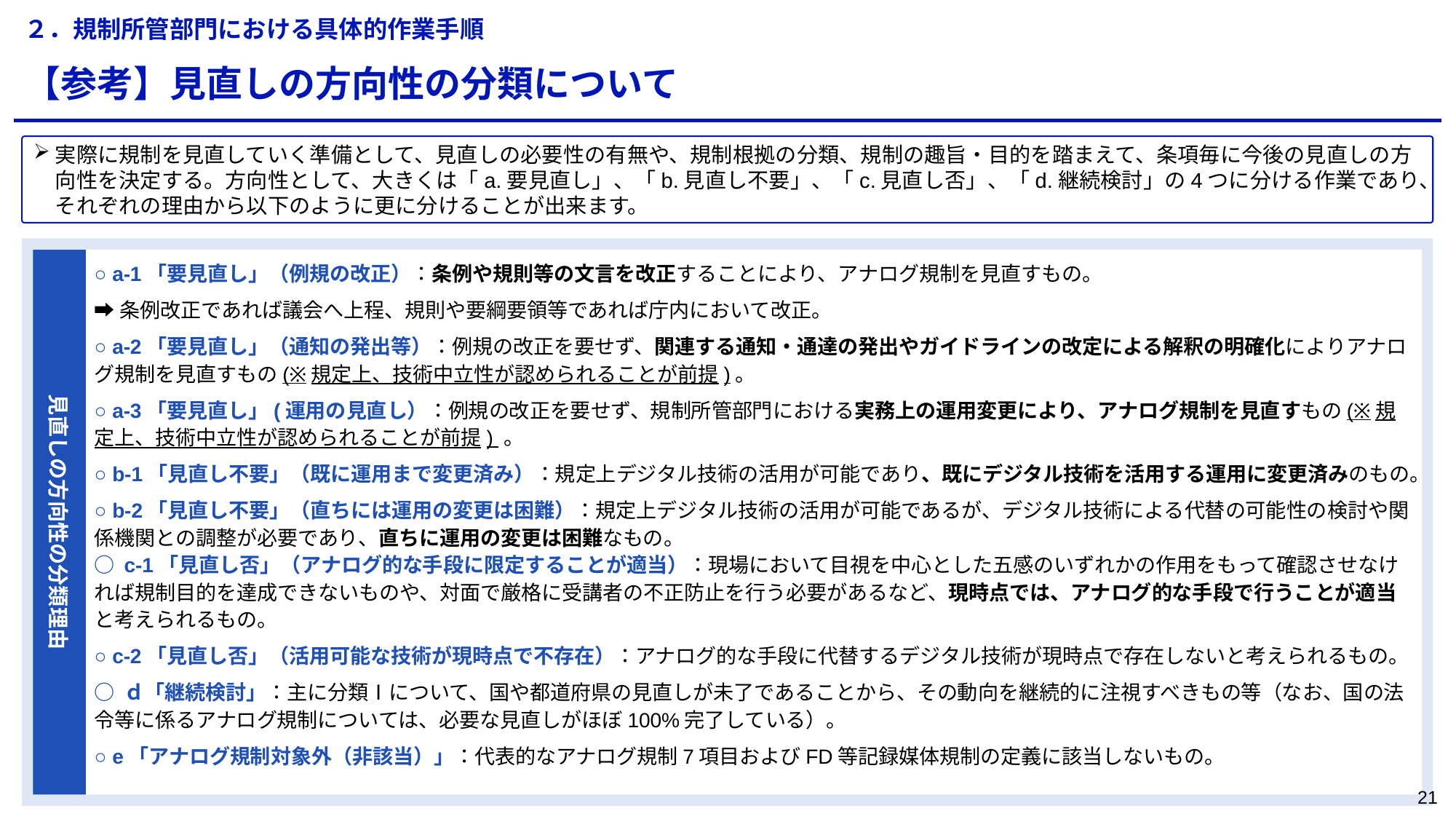

２．規制所管部門における具体的作業手順
【参考】見直しの方向性の分類について
実際に規制を見直していく準備として、見直しの必要性の有無や、規制根拠の分類、規制の趣旨・目的を踏まえて、条項毎に今後の見直しの方向性を決定する。方向性として、大きくは「a.要見直し」、「b.見直し不要」、「c.見直し否」、「d.継続検討」の4つに分ける作業であり、それぞれの理由から以下のように更に分けることが出来ます。

○ a-1「要見直し」（例規の改正）：条例や規則等の文言を改正することにより、アナログ規制を見直すもの。
➡条例改正であれば議会へ上程、規則や要綱要領等であれば庁内において改正。
○ a-2「要見直し」（通知の発出等）：例規の改正を要せず、関連する通知・通達の発出やガイドラインの改定による解釈の明確化によりアナログ規制を見直すもの(※規定上、技術中立性が認められることが前提)。
○ a-3「要見直し」(運用の見直し）：例規の改正を要せず、規制所管部門における実務上の運用変更により、アナログ規制を見直すもの(※規定上、技術中立性が認められることが前提) 。
○ b-1「見直し不要」（既に運用まで変更済み）：規定上デジタル技術の活用が可能であり、既にデジタル技術を活用する運用に変更済みのもの。
○ b-2「見直し不要」（直ちには運用の変更は困難）：規定上デジタル技術の活用が可能であるが、デジタル技術による代替の可能性の検討や関係機関との調整が必要であり、直ちに運用の変更は困難なもの。
○ c-1「見直し否」（アナログ的な手段に限定することが適当）：現場において目視を中心とした五感のいずれかの作用をもって確認させなければ規制目的を達成できないものや、対面で厳格に受講者の不正防止を行う必要があるなど、現時点では、アナログ的な手段で行うことが適当と考えられるもの。
○ c-2「見直し否」（活用可能な技術が現時点で不存在）：アナログ的な手段に代替するデジタル技術が現時点で存在しないと考えられるもの。
○ ｄ「継続検討」：主に分類Ⅰについて、国や都道府県の見直しが未了であることから、その動向を継続的に注視すべきもの等（なお、国の法令等に係るアナログ規制については、必要な見直しがほぼ100%完了している）。
○ e「アナログ規制対象外（非該当）」：代表的なアナログ規制7項目およびFD等記録媒体規制の定義に該当しないもの。

見直しの方向性の分類理由
21